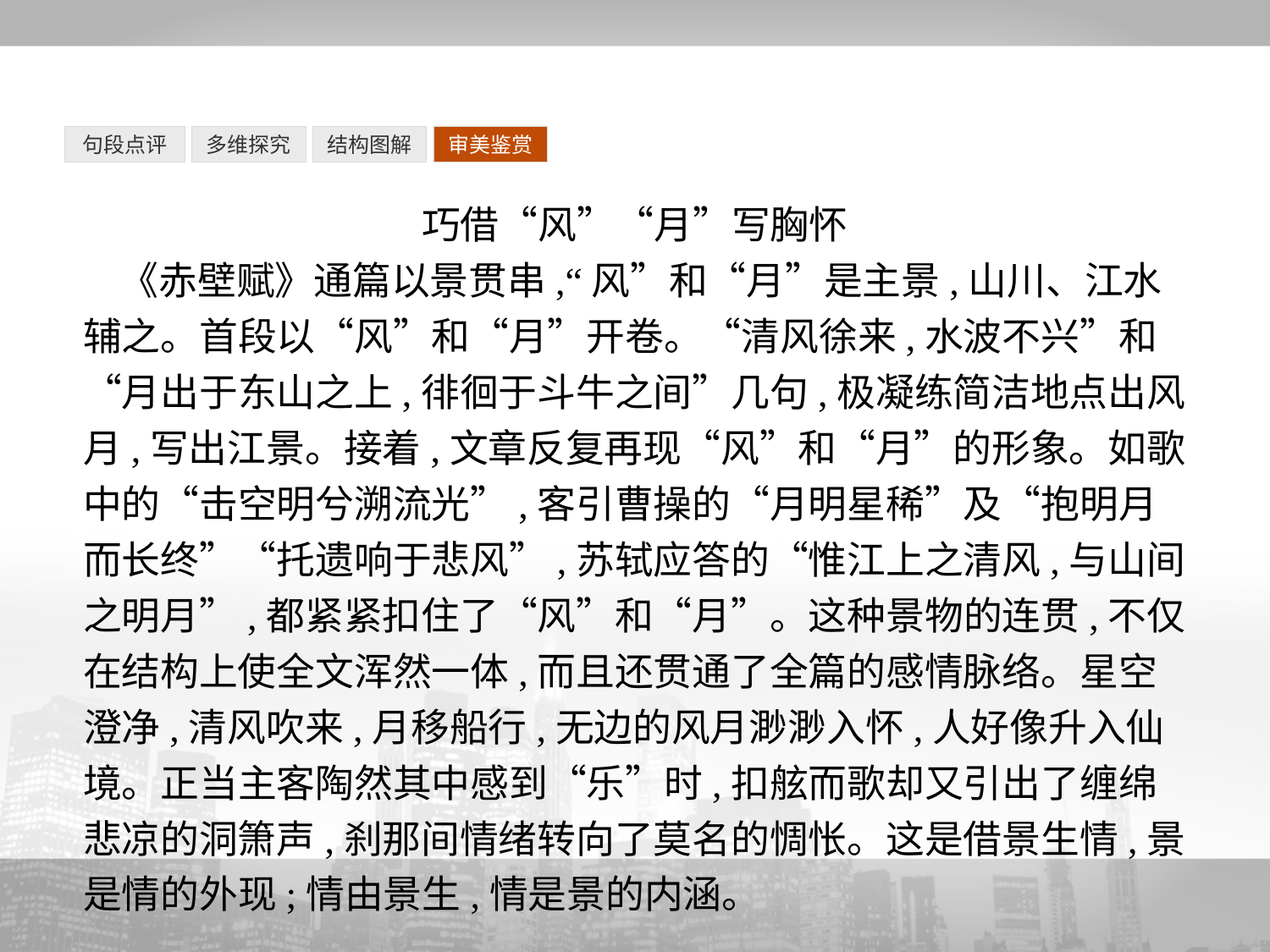

句段点评
多维探究
结构图解
审美鉴赏
巧借“风”“月”写胸怀
《赤壁赋》通篇以景贯串,“风”和“月”是主景,山川、江水辅之。首段以“风”和“月”开卷。“清风徐来,水波不兴”和“月出于东山之上,徘徊于斗牛之间”几句,极凝练简洁地点出风月,写出江景。接着,文章反复再现“风”和“月”的形象。如歌中的“击空明兮溯流光”,客引曹操的“月明星稀”及“抱明月而长终”“托遗响于悲风”,苏轼应答的“惟江上之清风,与山间之明月”,都紧紧扣住了“风”和“月”。这种景物的连贯,不仅在结构上使全文浑然一体,而且还贯通了全篇的感情脉络。星空澄净,清风吹来,月移船行,无边的风月渺渺入怀,人好像升入仙境。正当主客陶然其中感到“乐”时,扣舷而歌却又引出了缠绵悲凉的洞箫声,刹那间情绪转向了莫名的惆怅。这是借景生情,景是情的外现;情由景生,情是景的内涵。